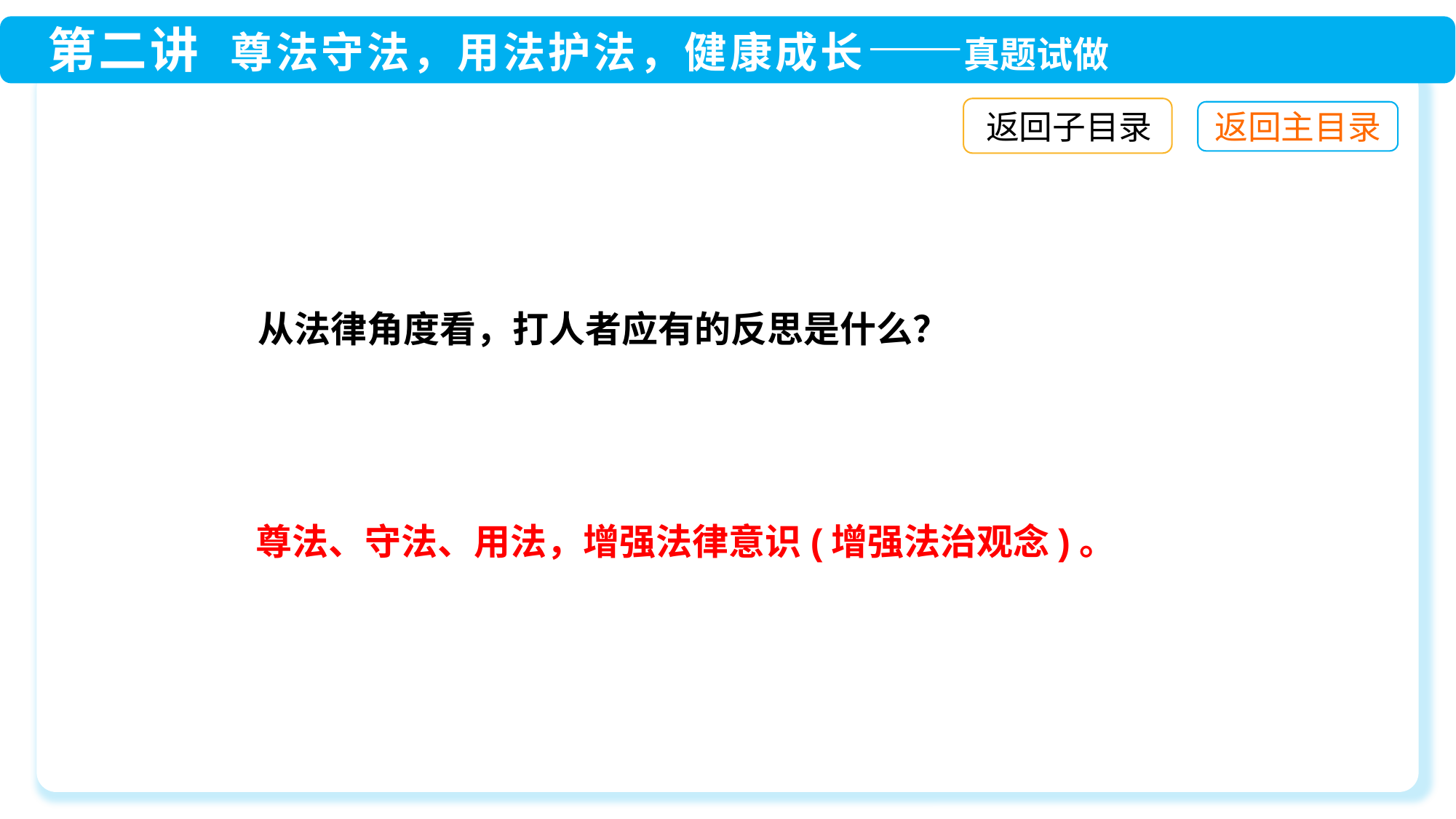

返回子目录

从法律角度看，打人者应有的反思是什么？
尊法、守法、用法，增强法律意识(增强法治观念)。